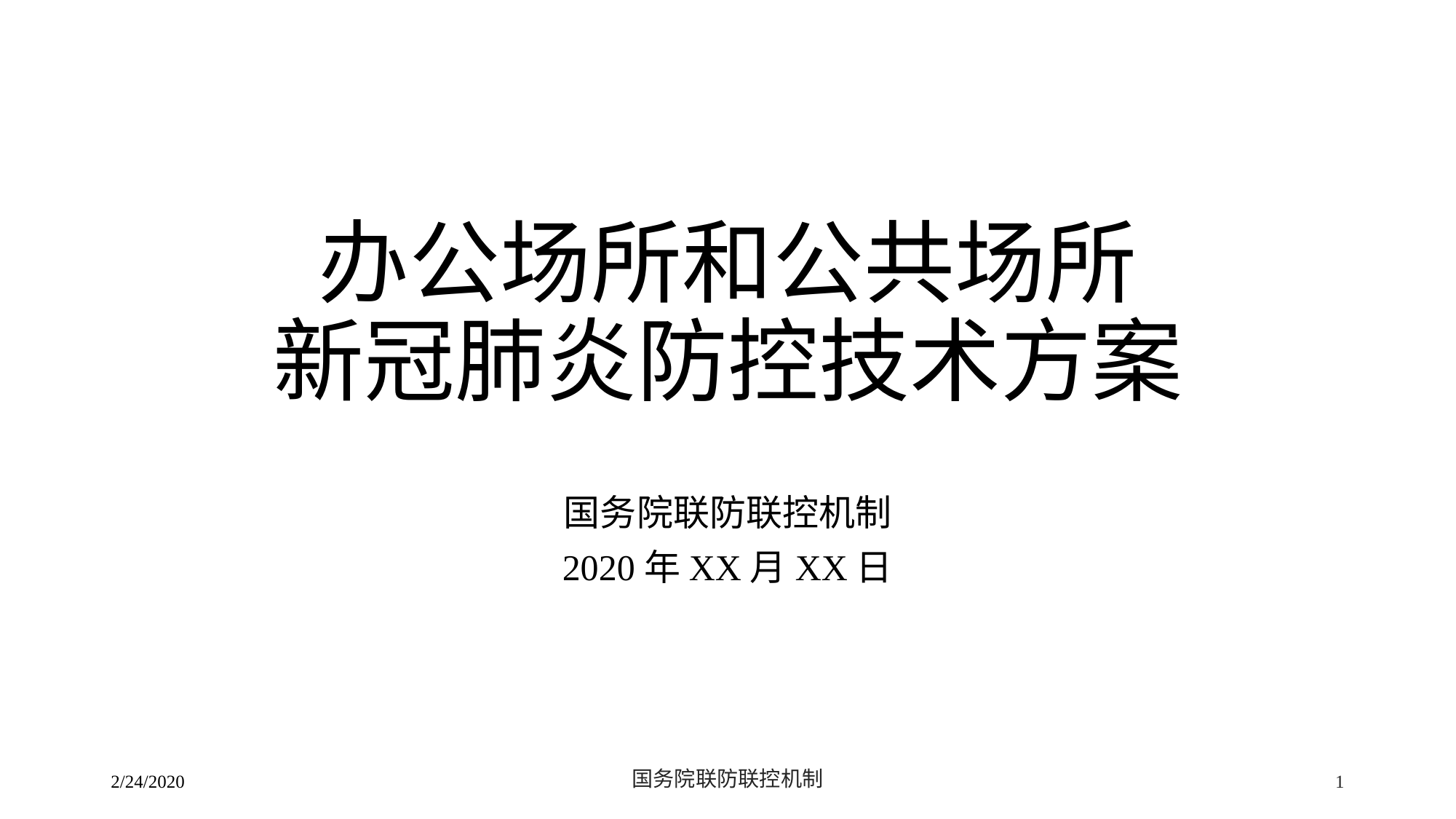

# 办公场所和公共场所 新冠肺炎防控技术方案

国务院联防联控机制
2020年XX月XX日
2/24/2020
国务院联防联控机制
1